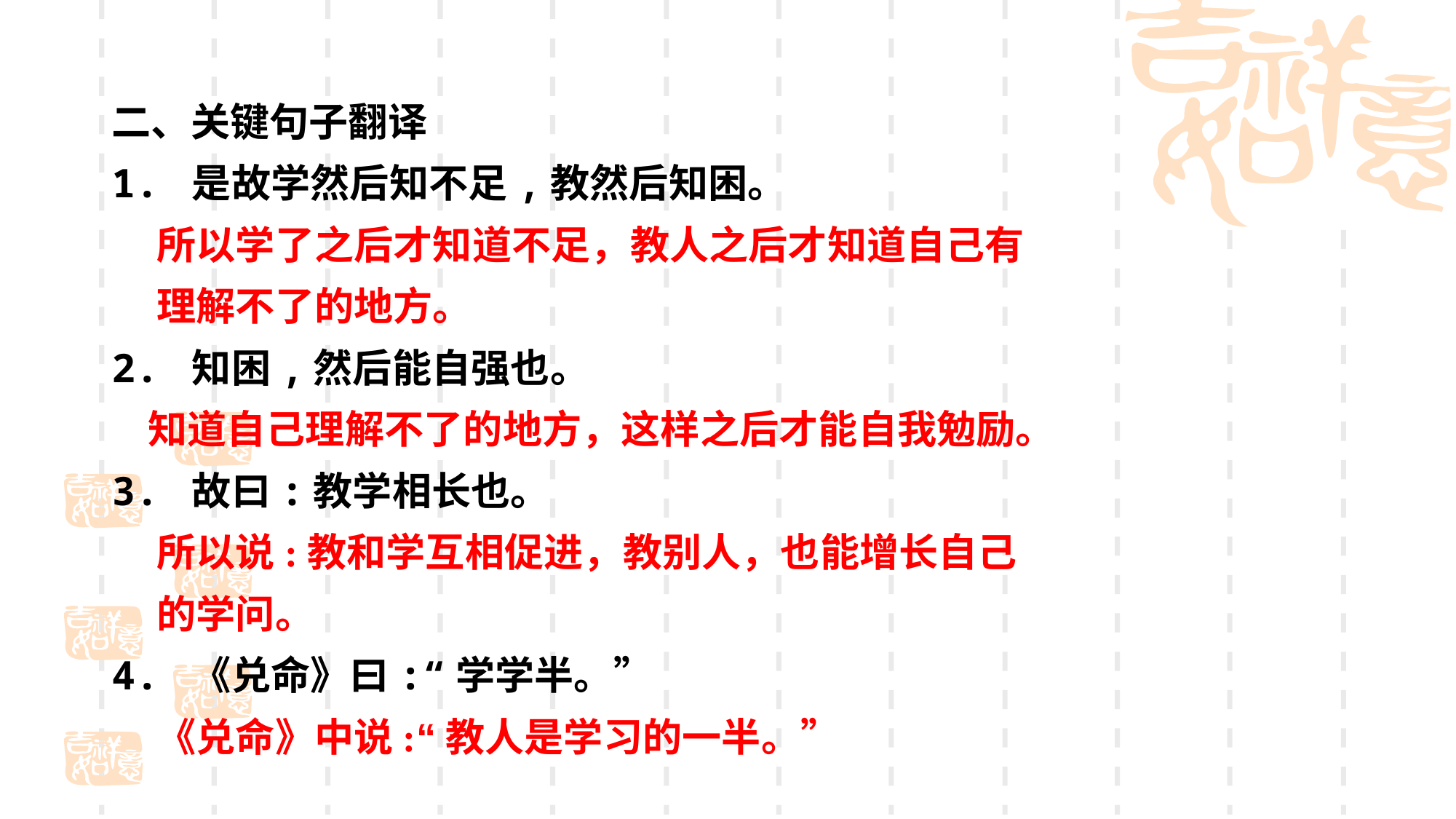

二、关键句子翻译
1. 是故学然后知不足,教然后知困。
    所以学了之后才知道不足，教人之后才知道自己有
    理解不了的地方。
2. 知困,然后能自强也。
   知道自己理解不了的地方，这样之后才能自我勉励。
3. 故曰:教学相长也。
    所以说:教和学互相促进，教别人，也能增长自己
    的学问。
4. 《兑命》曰:“学学半。”
    《兑命》中说:“教人是学习的一半。”